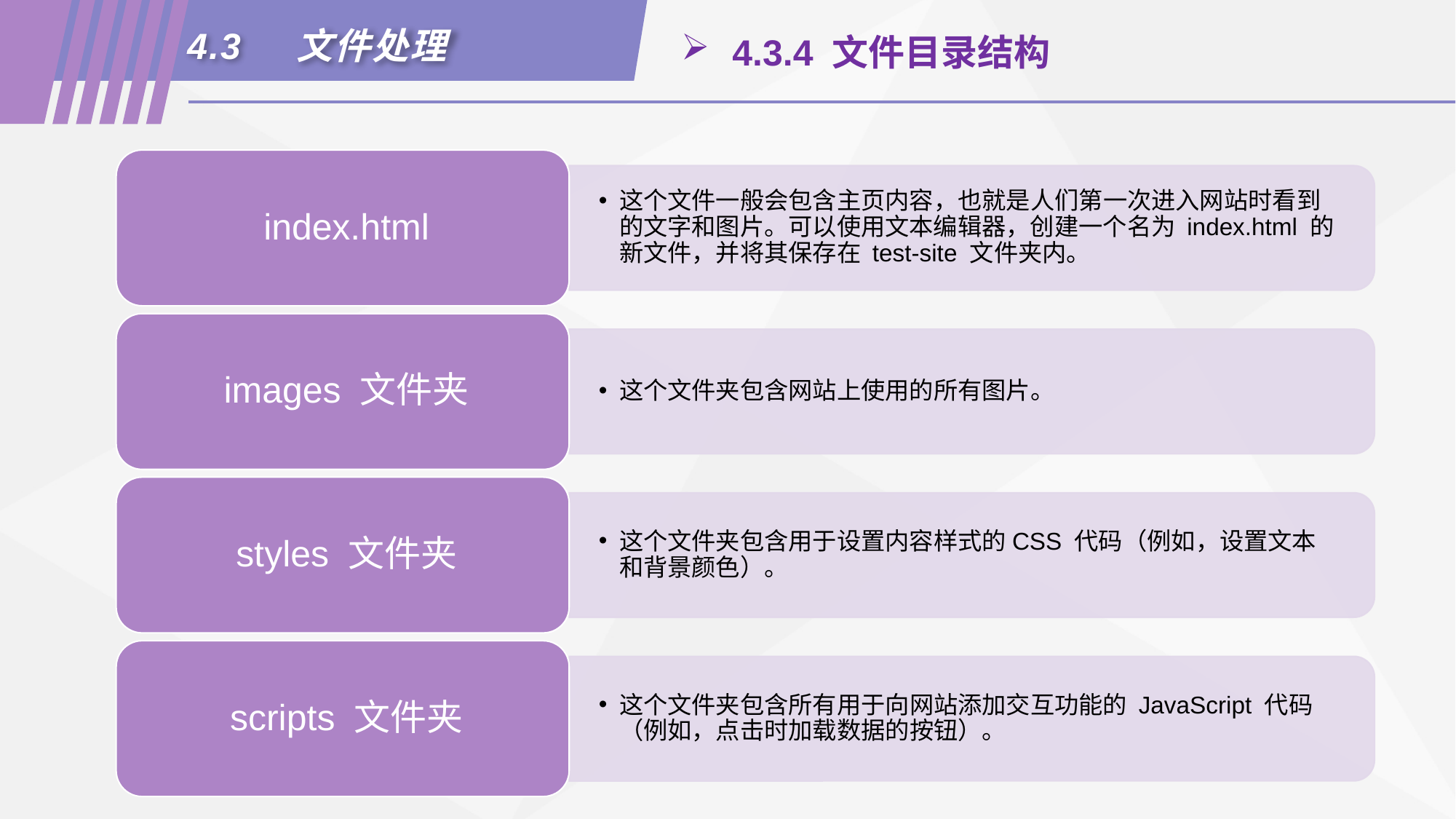

4.3	文件处理
 4.3.4 文件目录结构
这个文件一般会包含主页内容，也就是人们第一次进入网站时看到的文字和图片。可以使用文本编辑器，创建一个名为 index.html 的新文件，并将其保存在 test-site 文件夹内。
index.html
这个文件夹包含网站上使用的所有图片。
images 文件夹
这个文件夹包含用于设置内容样式的CSS 代码（例如，设置文本和背景颜色）。
styles 文件夹
这个文件夹包含所有用于向网站添加交互功能的 JavaScript 代码（例如，点击时加载数据的按钮）。
scripts 文件夹